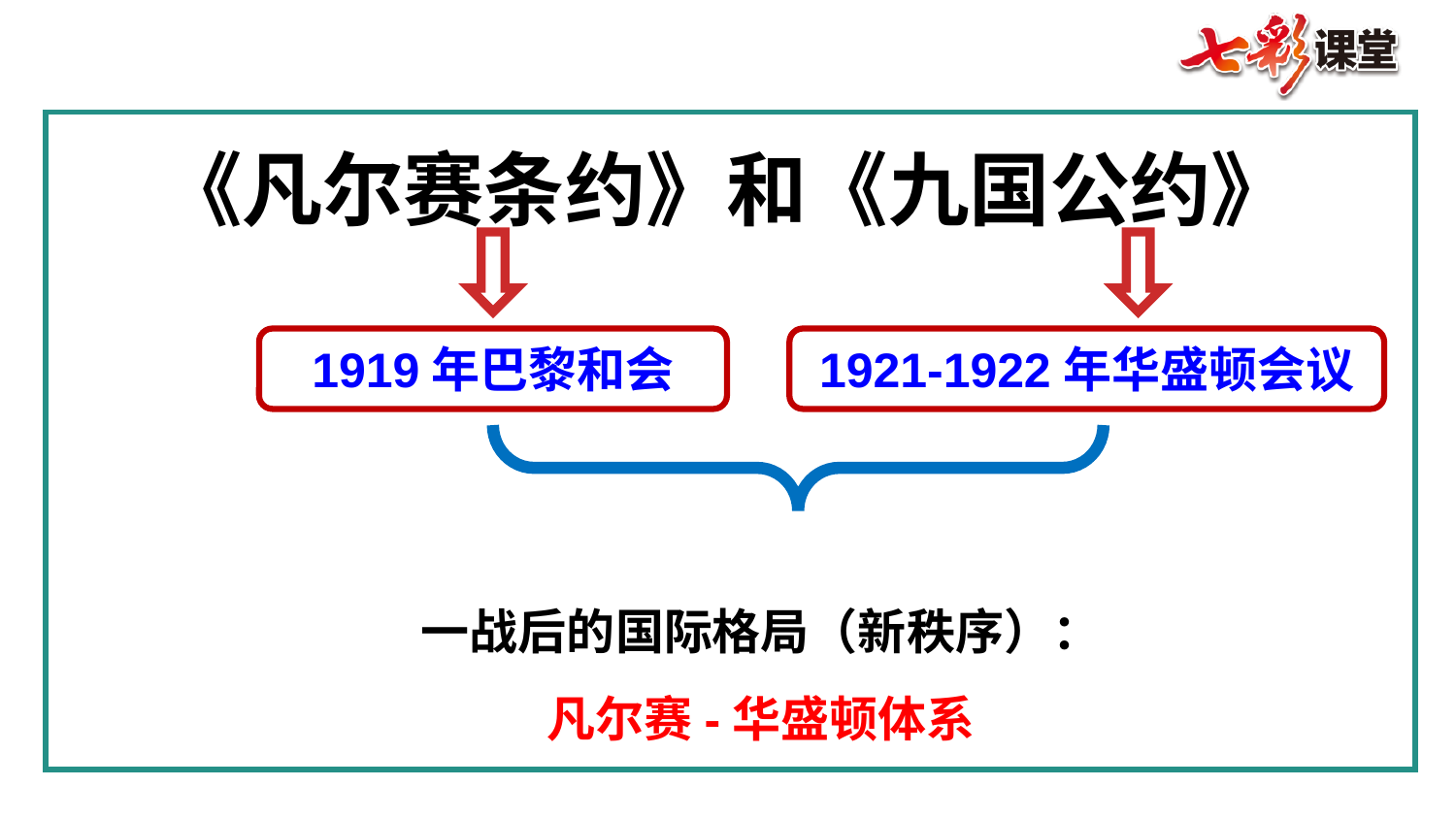

《凡尔赛条约》和《九国公约》

1919年巴黎和会

1921-1922年华盛顿会议

一战后的国际格局（新秩序）：
凡尔赛-华盛顿体系